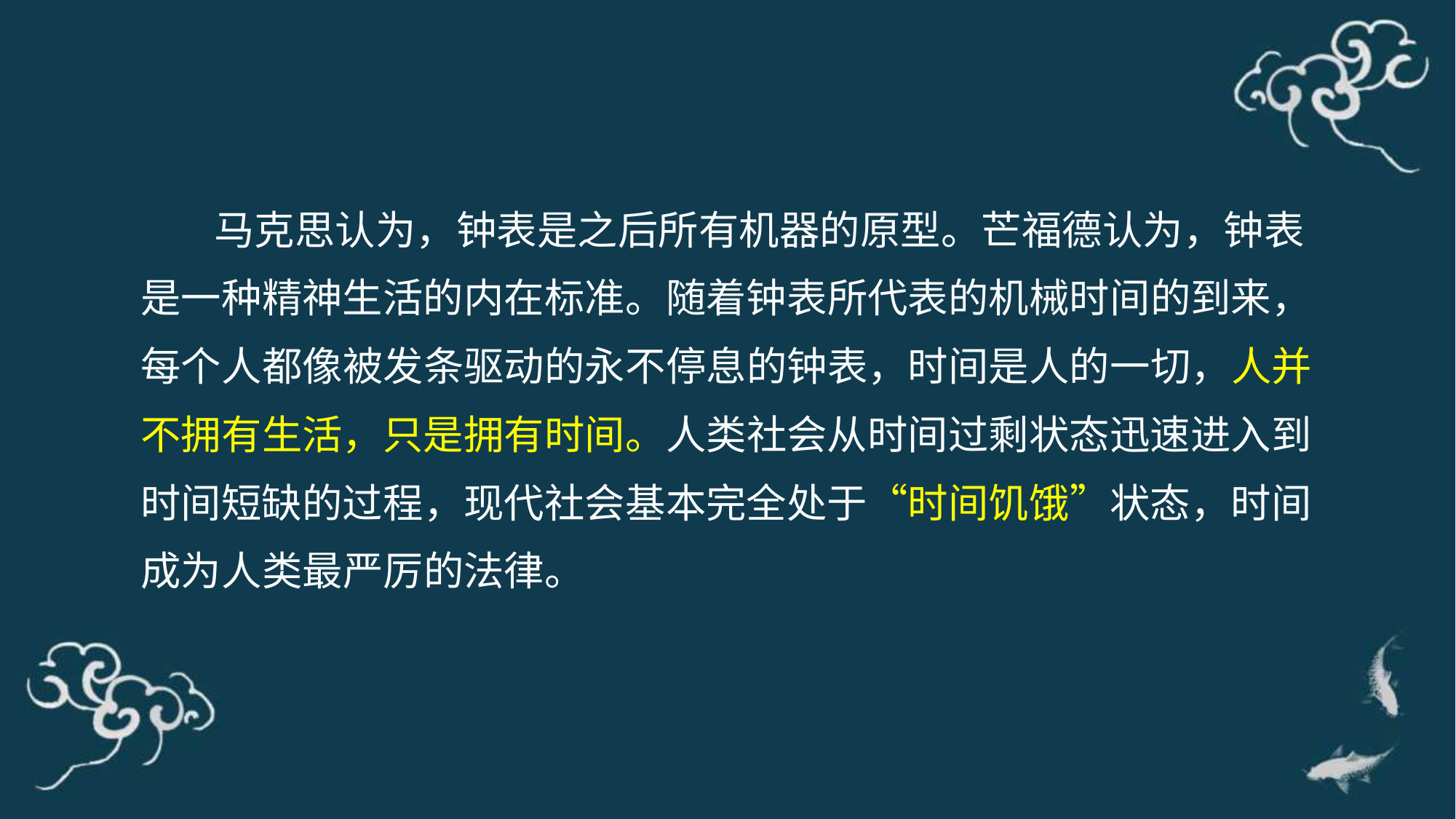

马克思认为，钟表是之后所有机器的原型。芒福德认为，钟表是一种精神生活的内在标准。随着钟表所代表的机械时间的到来，每个人都像被发条驱动的永不停息的钟表，时间是人的一切，人并不拥有生活，只是拥有时间。人类社会从时间过剩状态迅速进入到时间短缺的过程，现代社会基本完全处于“时间饥饿”状态，时间成为人类最严厉的法律。